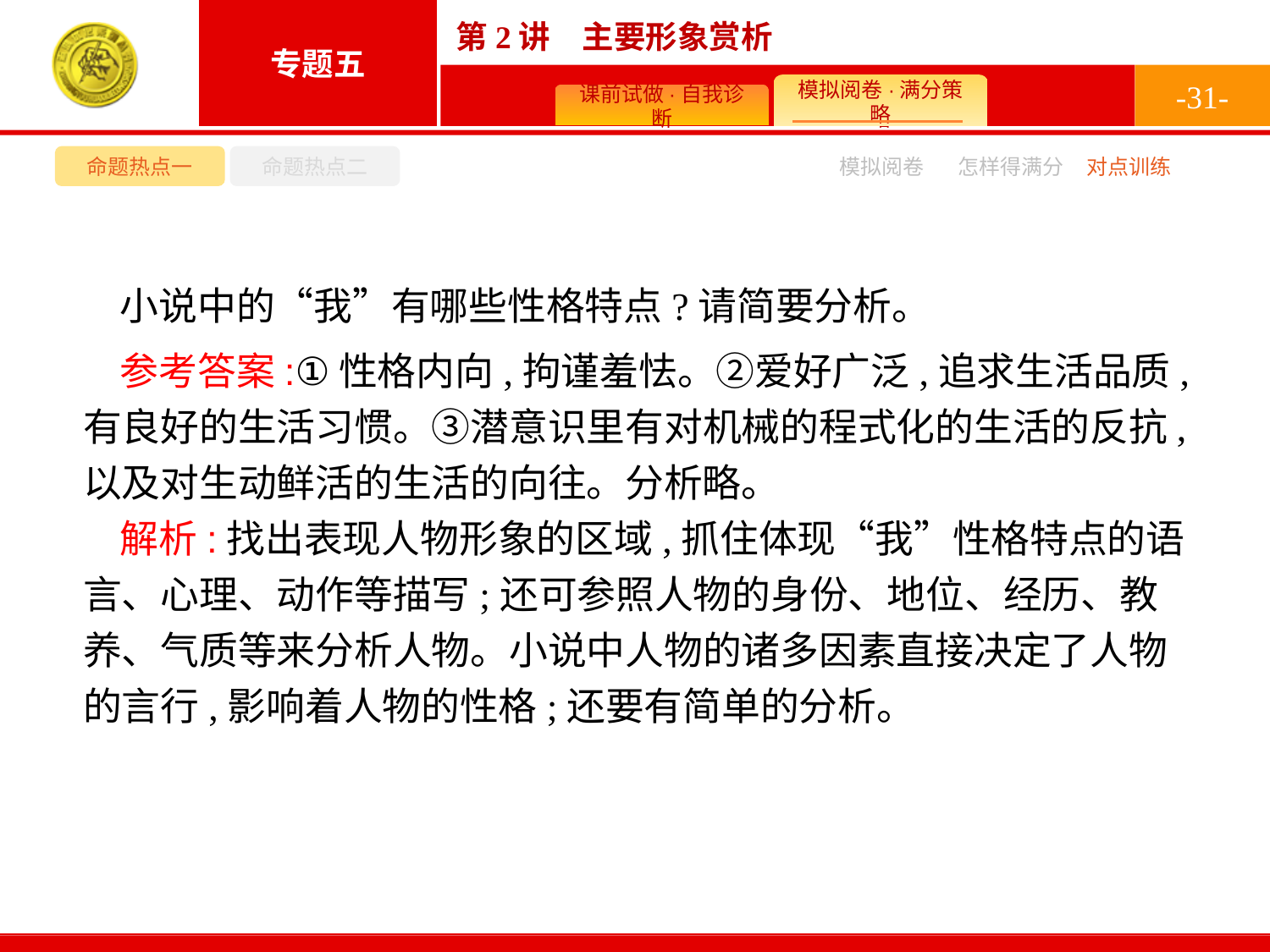

-31-
命题热点一
命题热点二
模拟阅卷
怎样得满分
对点训练
小说中的“我”有哪些性格特点?请简要分析。
参考答案:①性格内向,拘谨羞怯。②爱好广泛,追求生活品质,有良好的生活习惯。③潜意识里有对机械的程式化的生活的反抗,以及对生动鲜活的生活的向往。分析略。
解析:找出表现人物形象的区域,抓住体现“我”性格特点的语言、心理、动作等描写;还可参照人物的身份、地位、经历、教养、气质等来分析人物。小说中人物的诸多因素直接决定了人物的言行,影响着人物的性格;还要有简单的分析。